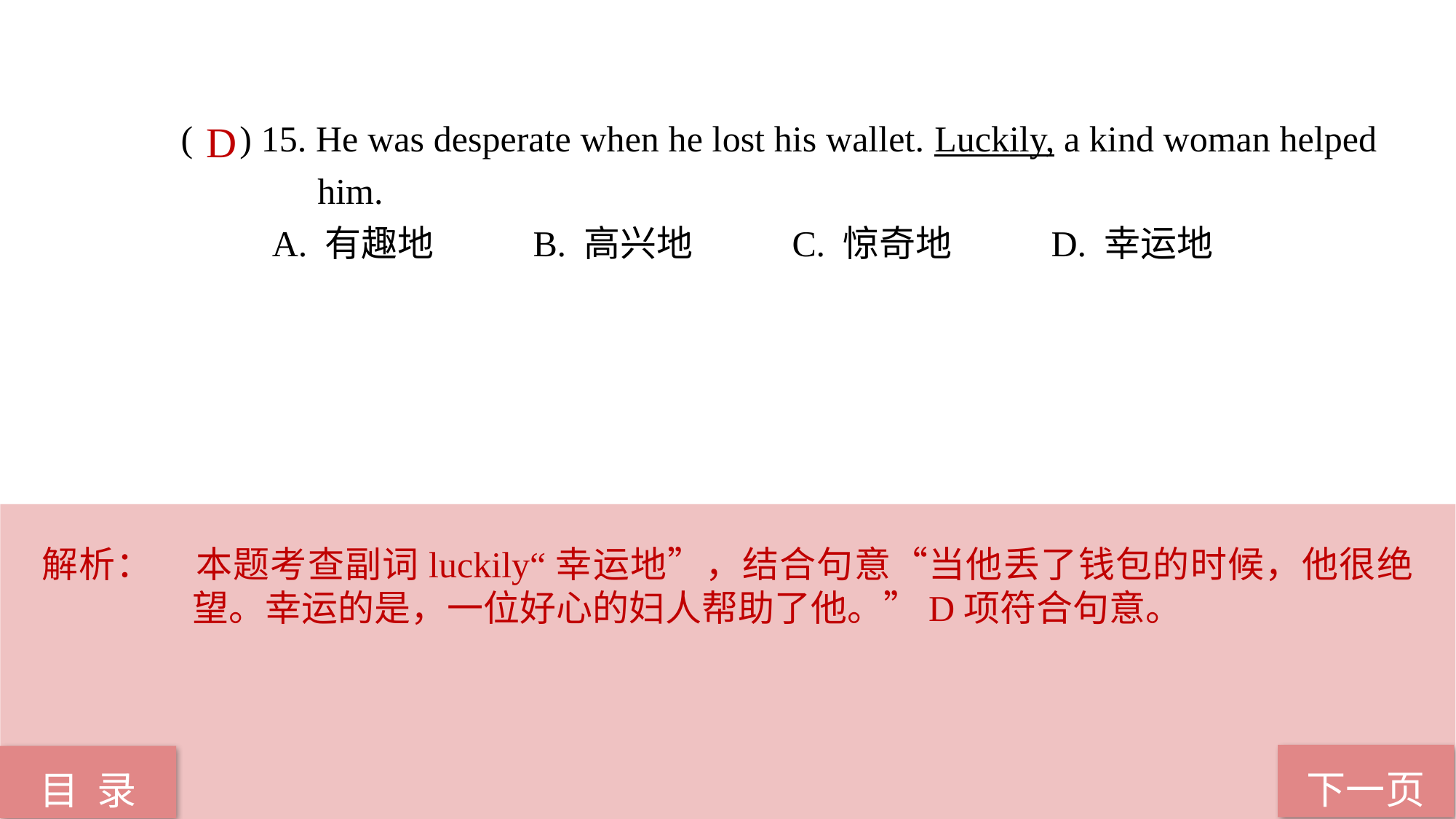

(     ) 15. He was desperate when he lost his wallet. Luckily, a kind woman helped 	   him.
          A. 有趣地           B. 高兴地           C. 惊奇地           D. 幸运地
D
解析：	本题考查副词luckily“幸运地”，结合句意“当他丢了钱包的时候，他很绝望。幸运的是，一位好心的妇人帮助了他。”D项符合句意。